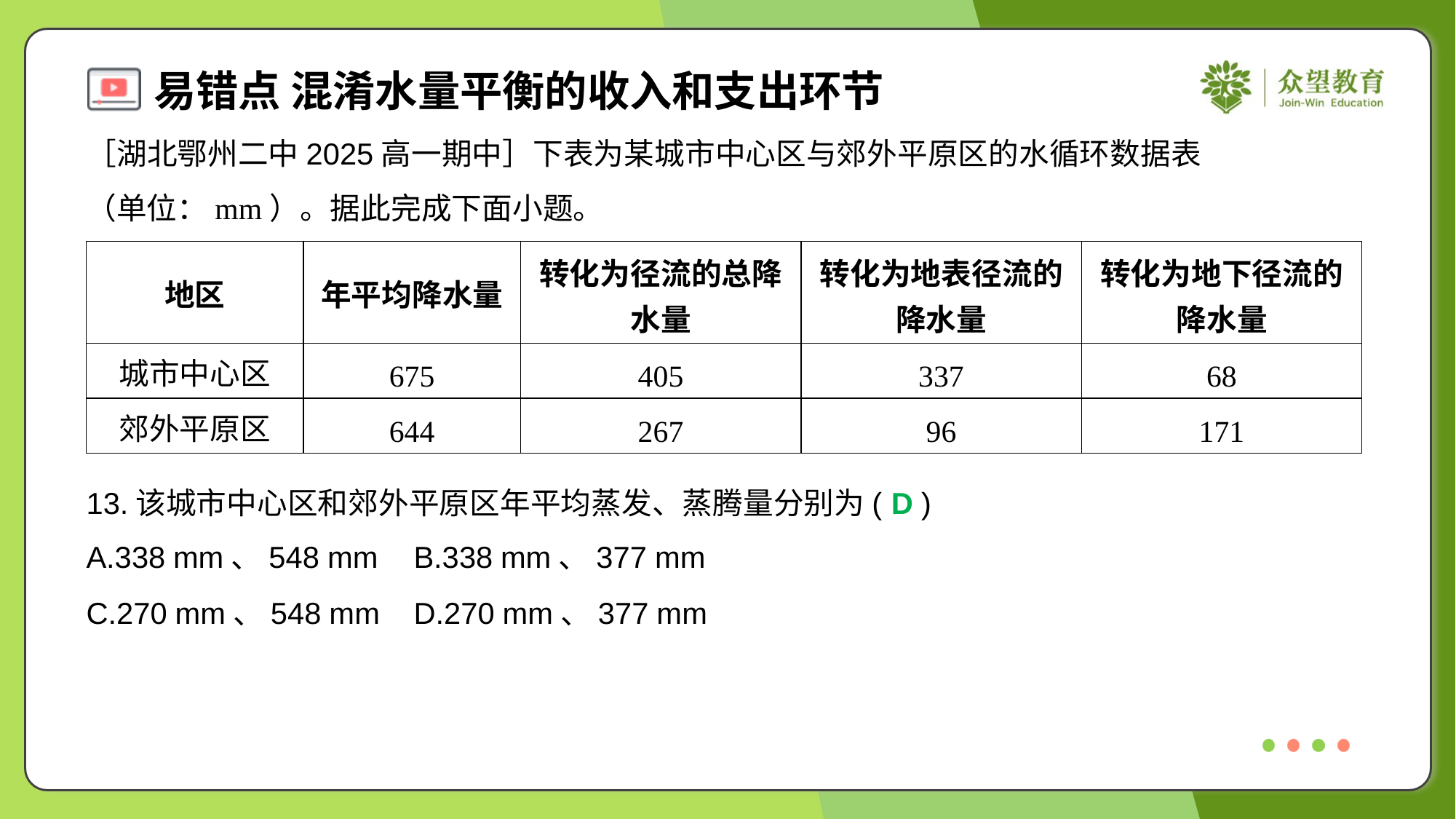

［湖北鄂州二中2025高一期中］下表为某城市中心区与郊外平原区的水循环数据表
（单位：mm）。据此完成下面小题。
| 地区 | 年平均降水量 | 转化为径流的总降 水量 | 转化为地表径流的 降水量 | 转化为地下径流的 降水量 |
| --- | --- | --- | --- | --- |
| 城市中心区 | 675 | 405 | 337 | 68 |
| 郊外平原区 | 644 | 267 | 96 | 171 |
13.该城市中心区和郊外平原区年平均蒸发、蒸腾量分别为(     )
D
A.338 mm、548 mm	B.338 mm、377 mm
C.270 mm、548 mm	D.270 mm、377 mm